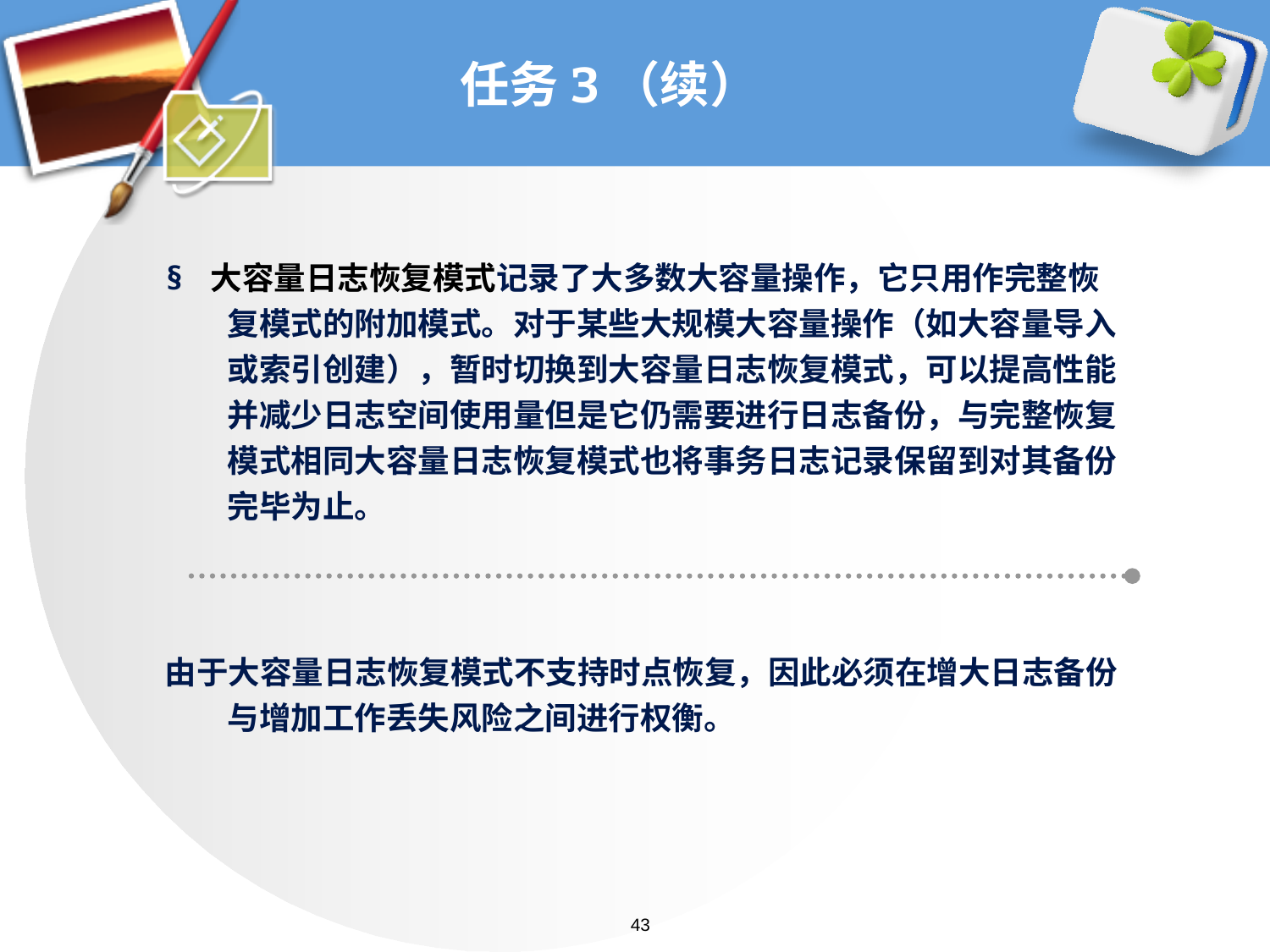

# 任务3（续）
§ 大容量日志恢复模式记录了大多数大容量操作，它只用作完整恢复模式的附加模式。对于某些大规模大容量操作（如大容量导入或索引创建），暂时切换到大容量日志恢复模式，可以提高性能并减少日志空间使用量但是它仍需要进行日志备份，与完整恢复模式相同大容量日志恢复模式也将事务日志记录保留到对其备份完毕为止。

由于大容量日志恢复模式不支持时点恢复，因此必须在增大日志备份与增加工作丢失风险之间进行权衡。

43